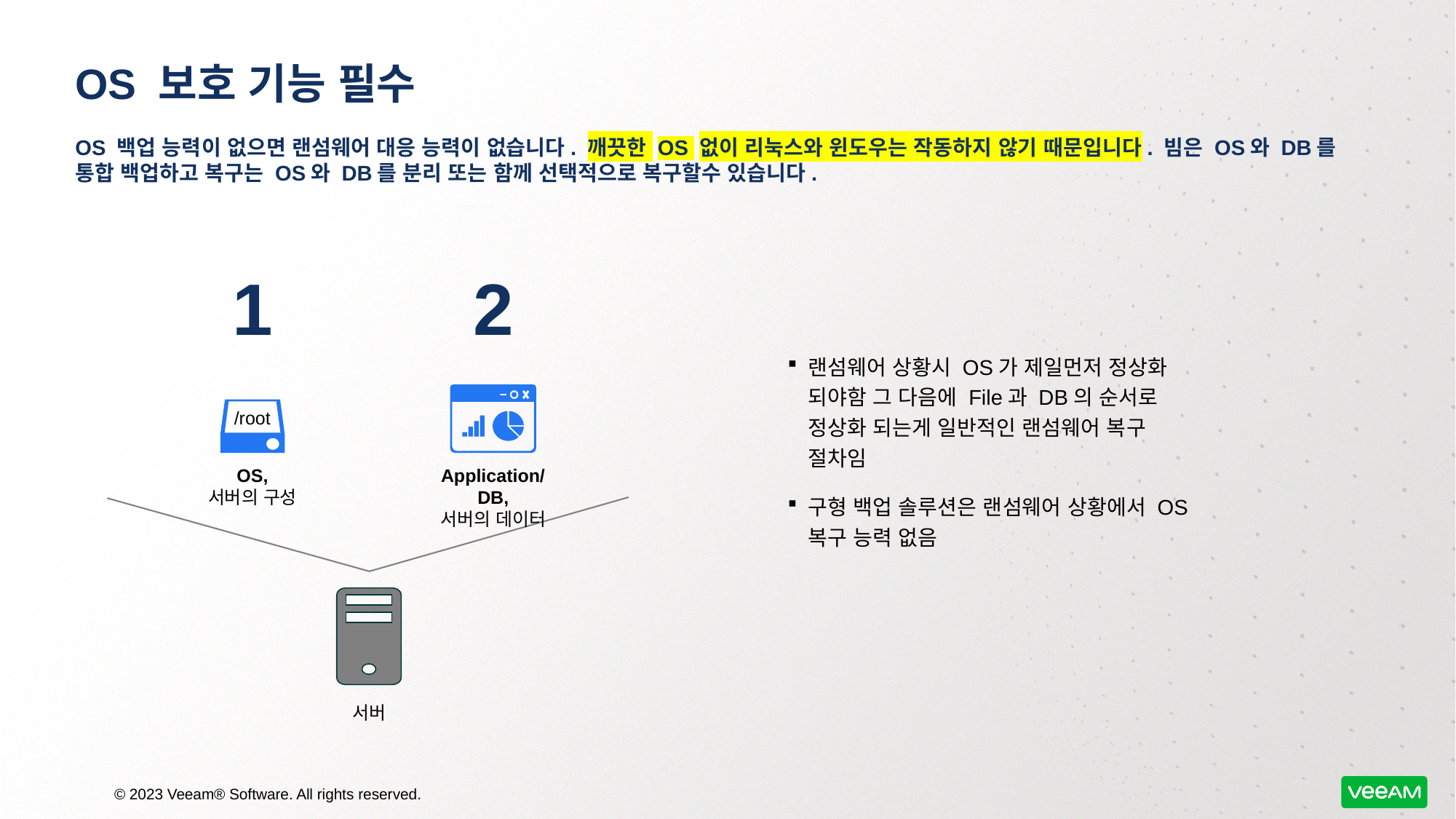

# OS 보호 기능 필수
OS 백업 능력이 없으면 랜섬웨어 대응 능력이 없습니다. 깨끗한 OS 없이 리눅스와 윈도우는 작동하지 않기 때문입니다. 빔은 OS와 DB를 통합 백업하고 복구는 OS와 DB를 분리 또는 함께 선택적으로 복구할수 있습니다.
1
2
랜섬웨어 상황시 OS가 제일먼저 정상화 되야함 그 다음에 File과 DB의 순서로 정상화 되는게 일반적인 랜섬웨어 복구 절차임
구형 백업 솔루션은 랜섬웨어 상황에서 OS 복구 능력 없음

/root
OS,
서버의 구성
Application/DB,
서버의 데이터

서버